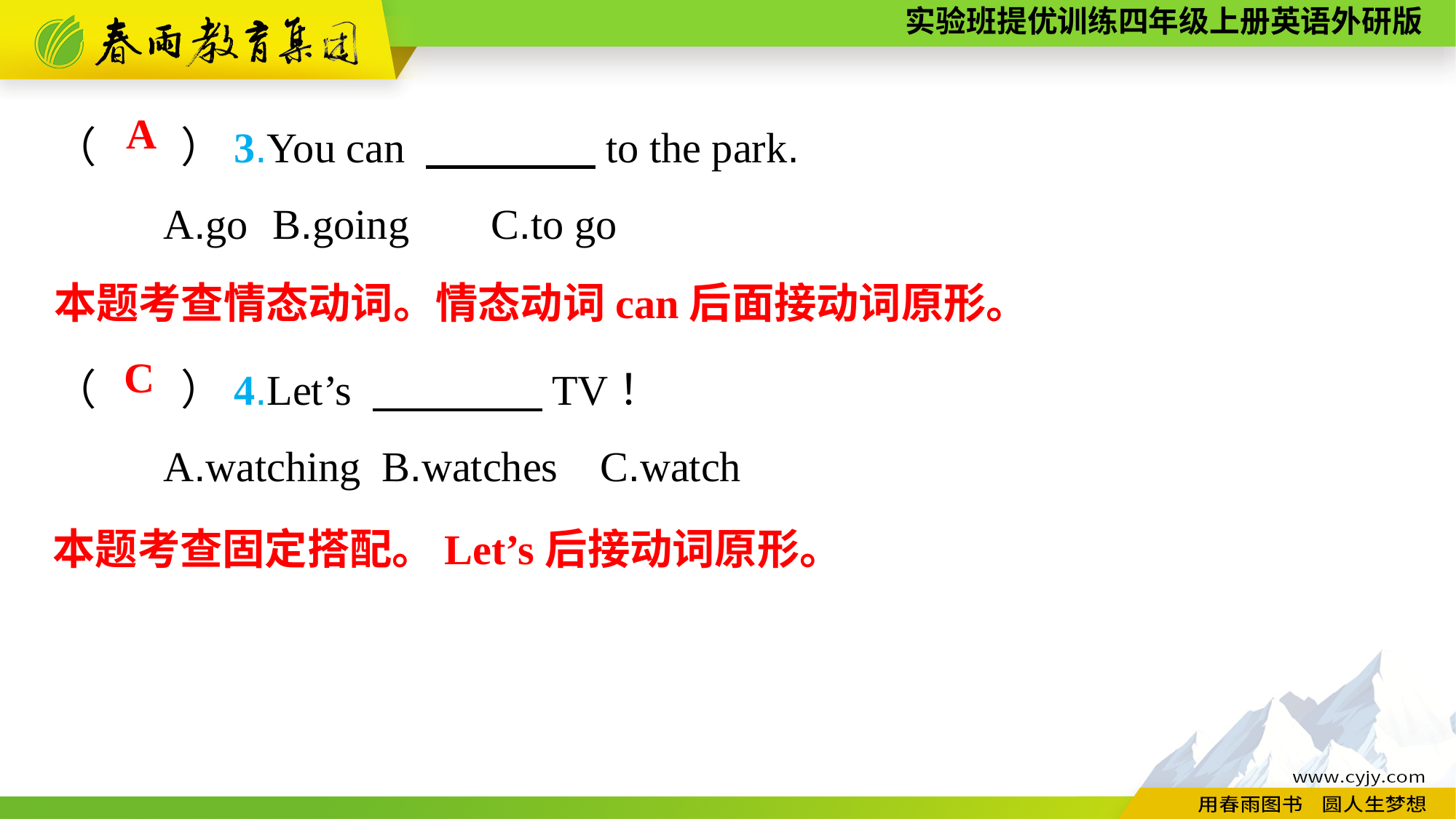

（　　）3.You can 　　　　to the park.
	A.go	B.going	C.to go
A
本题考查情态动词。情态动词can后面接动词原形。
（　　）4.Let’s 　　　　TV！
	A.watching	B.watches	C.watch
C
本题考查固定搭配。Let’s后接动词原形。